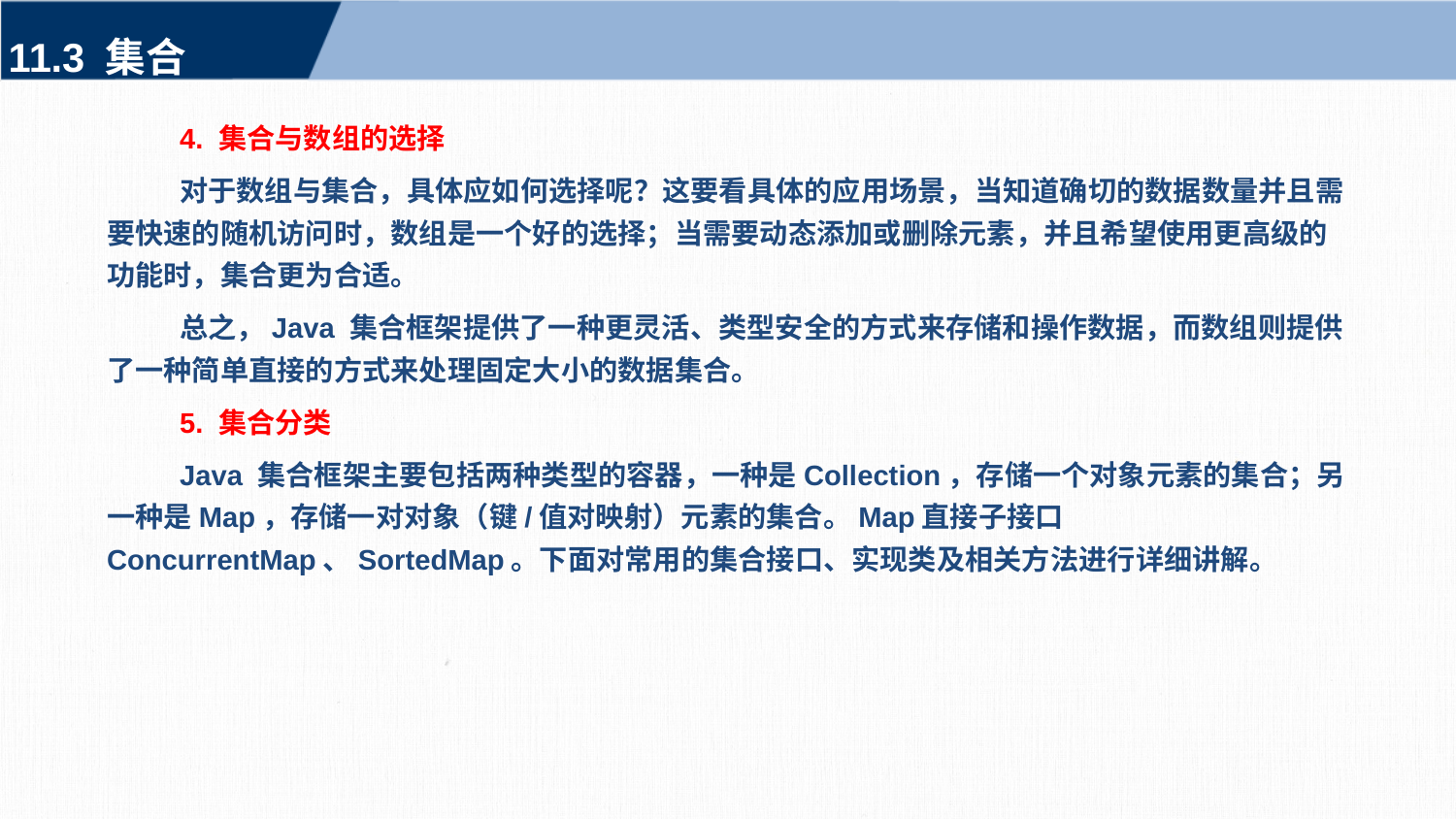

11.3 集合

4. 集合与数组的选择
对于数组与集合，具体应如何选择呢？这要看具体的应用场景，当知道确切的数据数量并且需要快速的随机访问时，数组是一个好的选择；当需要动态添加或删除元素，并且希望使用更高级的功能时，集合更为合适。
总之，Java 集合框架提供了一种更灵活、类型安全的方式来存储和操作数据，而数组则提供了一种简单直接的方式来处理固定大小的数据集合。
5. 集合分类
Java 集合框架主要包括两种类型的容器，一种是Collection，存储一个对象元素的集合；另一种是Map，存储一对对象（键/值对映射）元素的集合。Map直接子接口ConcurrentMap、SortedMap。下面对常用的集合接口、实现类及相关方法进行详细讲解。